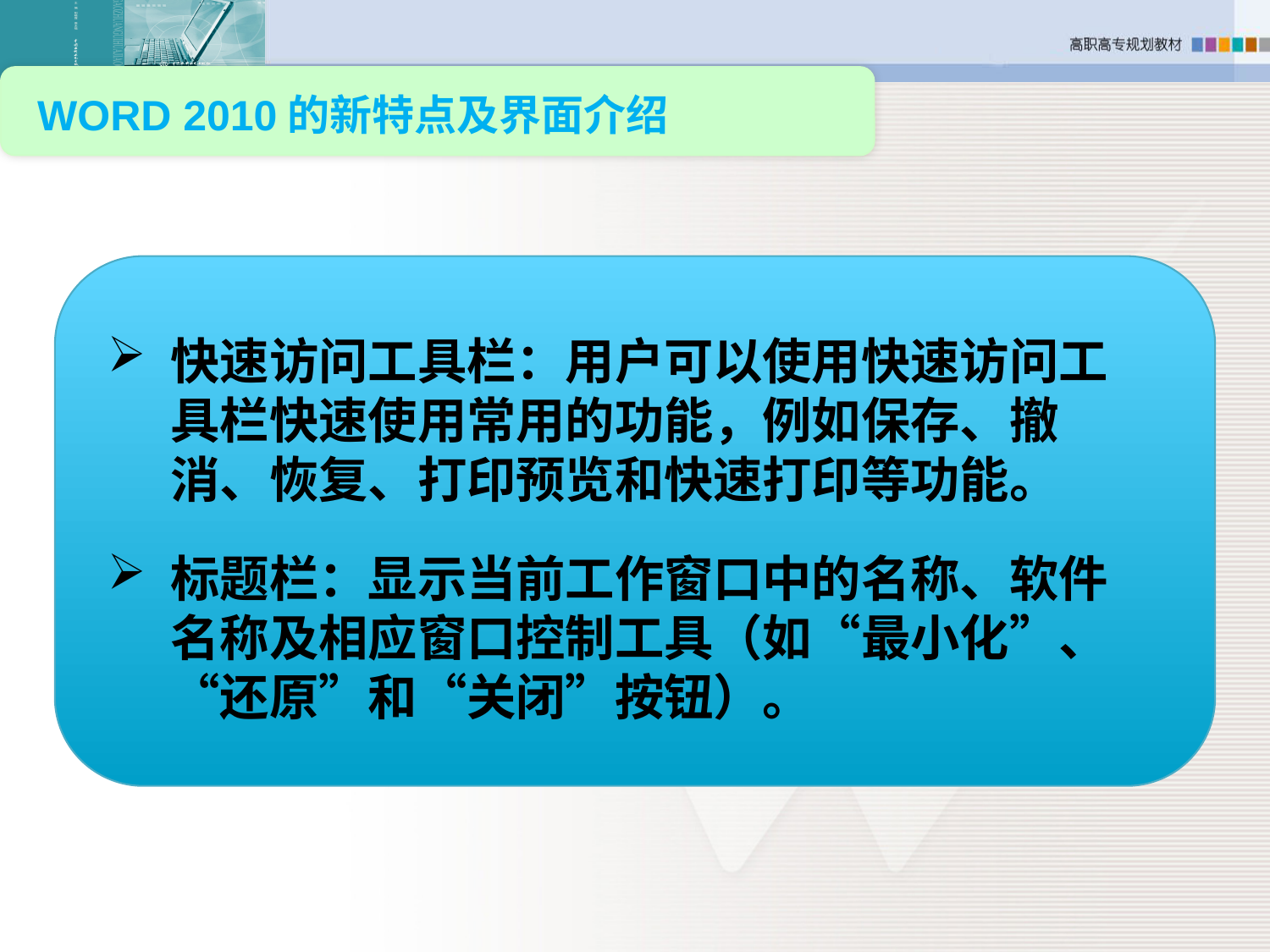

WORD 2010的新特点及界面介绍

快速访问工具栏：用户可以使用快速访问工具栏快速使用常用的功能，例如保存、撤消、恢复、打印预览和快速打印等功能。
标题栏：显示当前工作窗口中的名称、软件名称及相应窗口控制工具（如“最小化”、“还原”和“关闭”按钮）。